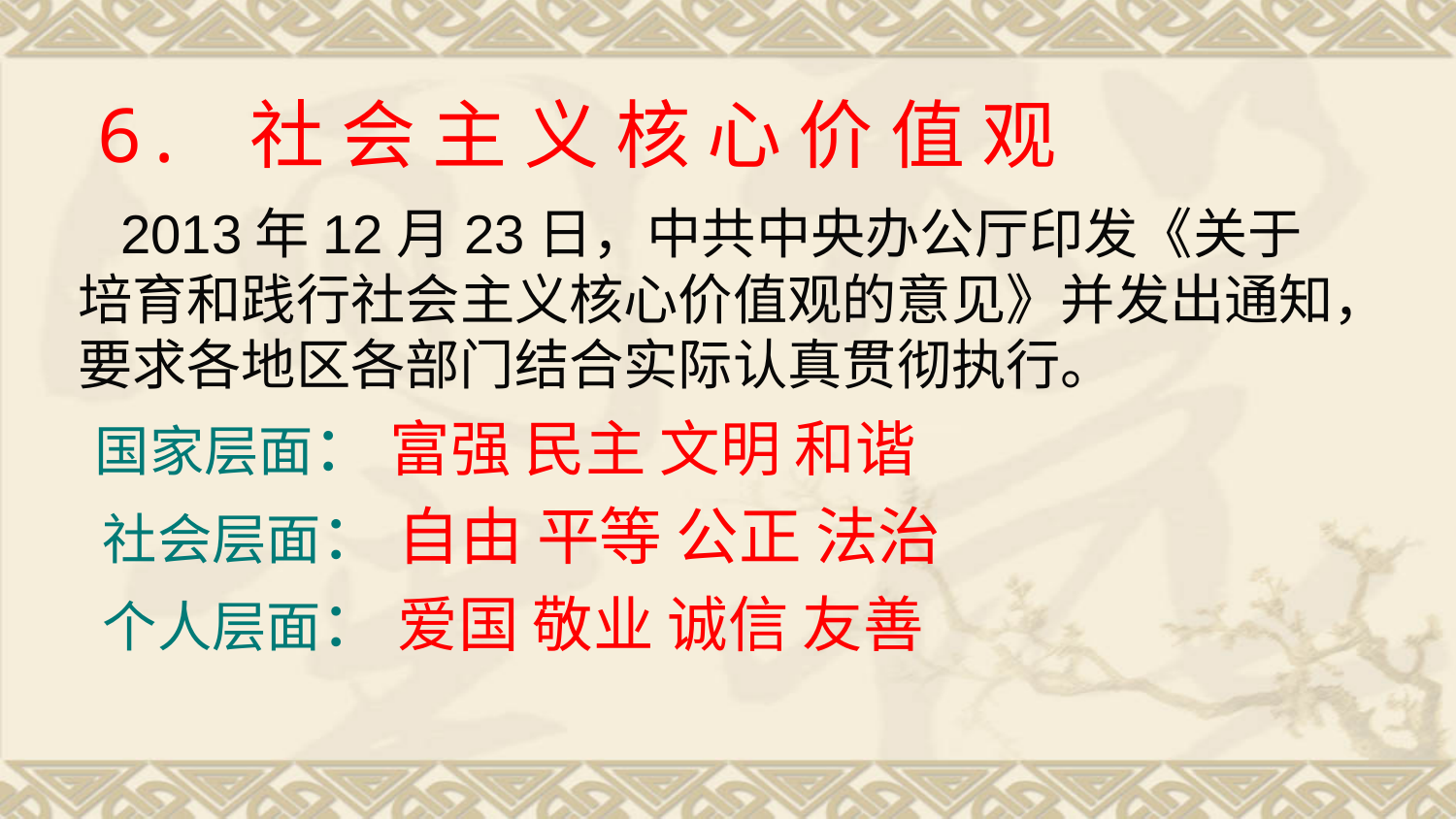

6. 社 会 主 义 核 心 价 值 观
# 2013年12月23日，中共中央办公厅印发《关于培育和践行社会主义核心价值观的意见》并发出通知，要求各地区各部门结合实际认真贯彻执行。
      国家层面： 富强 民主 文明 和谐
    社会层面： 自由 平等 公正 法治
    个人层面： 爱国 敬业 诚信 友善